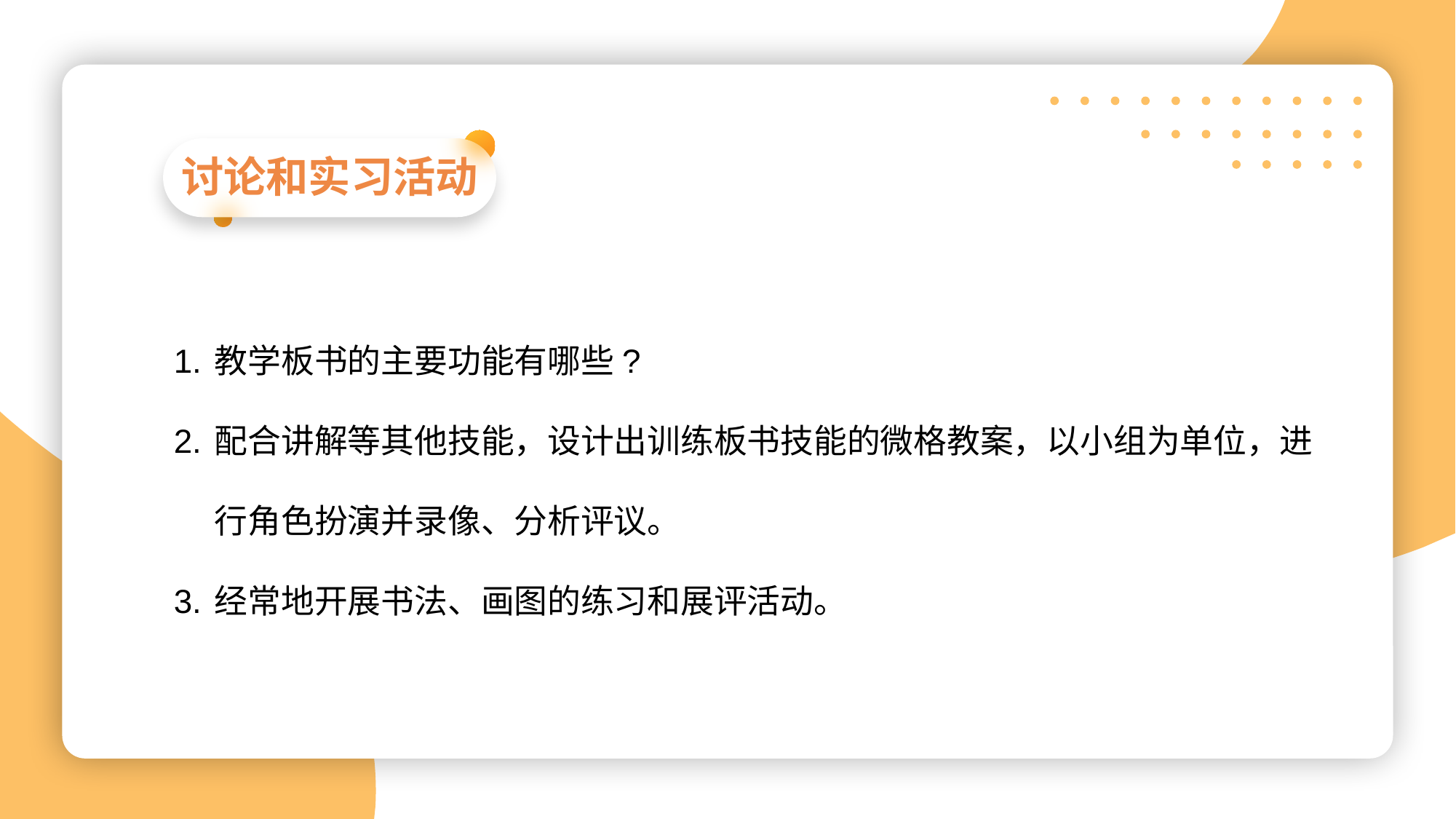

讨论和实习活动
教学板书的主要功能有哪些?
配合讲解等其他技能，设计出训练板书技能的微格教案，以小组为单位，进行角色扮演并录像、分析评议。
经常地开展书法、画图的练习和展评活动。